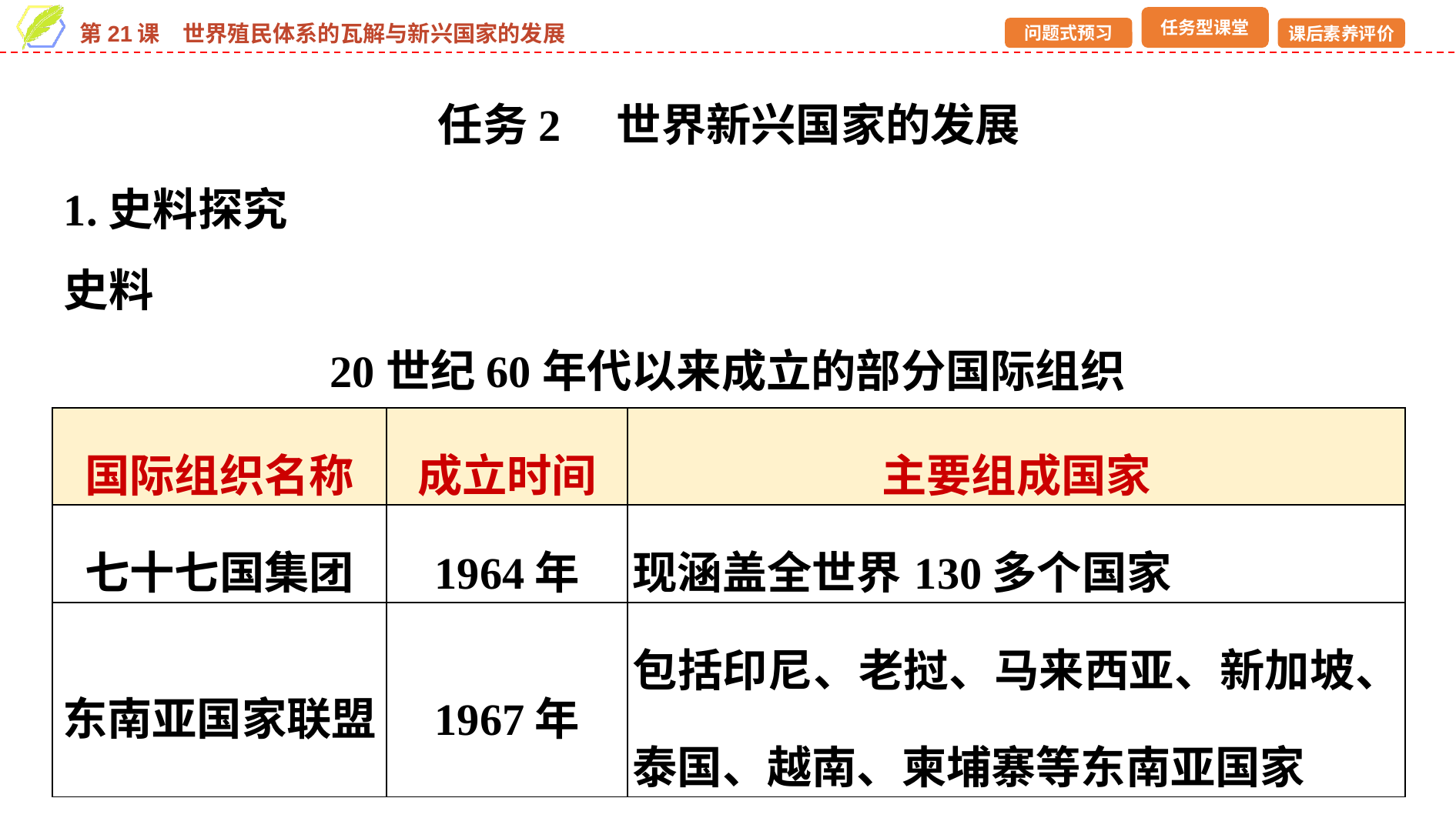

任务2　世界新兴国家的发展
1.史料探究
史料
20世纪60年代以来成立的部分国际组织
| 国际组织名称 | 成立时间 | 主要组成国家 |
| --- | --- | --- |
| 七十七国集团 | 1964年 | 现涵盖全世界130多个国家 |
| 东南亚国家联盟 | 1967年 | 包括印尼、老挝、马来西亚、新加坡、泰国、越南、柬埔寨等东南亚国家 |